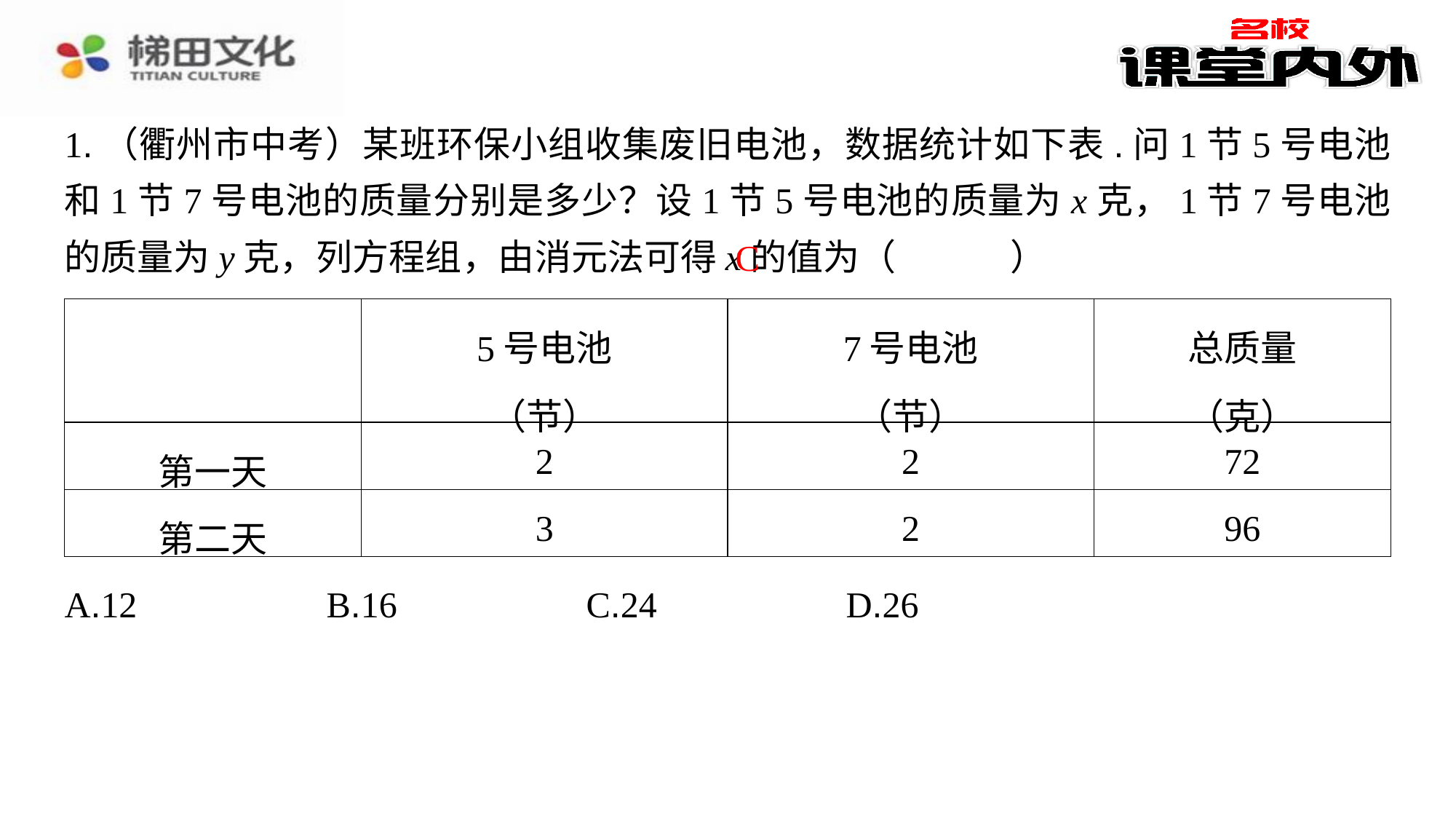

1.（衢州市中考）某班环保小组收集废旧电池，数据统计如下表.问1节5号电池和1节7号电池的质量分别是多少？设1节5号电池的质量为x克，1节7号电池的质量为y克，列方程组，由消元法可得x的值为（　C　）
C
|  | 5号电池 （节） | 7号电池 （节） | 总质量 （克） |
| --- | --- | --- | --- |
| 第一天 | 2 | 2 | 72 |
| 第二天 | 3 | 2 | 96 |
| A.12 | B.16 | C.24 | D.26 |
| --- | --- | --- | --- |